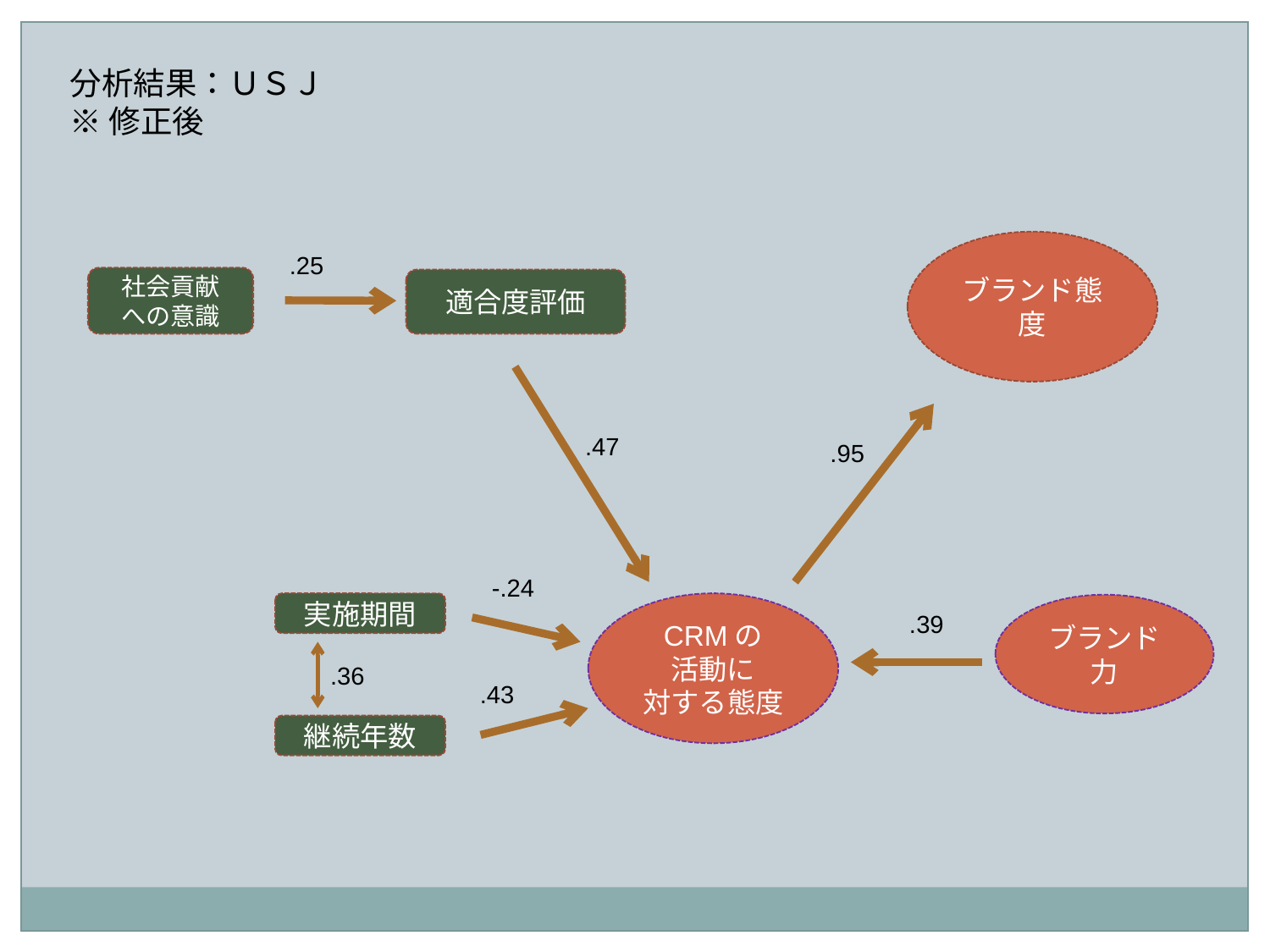

分析結果：ＵＳＪ
※修正後
ブランド態度
.25
社会貢献
への意識
適合度評価
.47
.95
-.24
実施期間
CRMの
活動に
対する態度
ブランド力
.39
.36
.43
継続年数